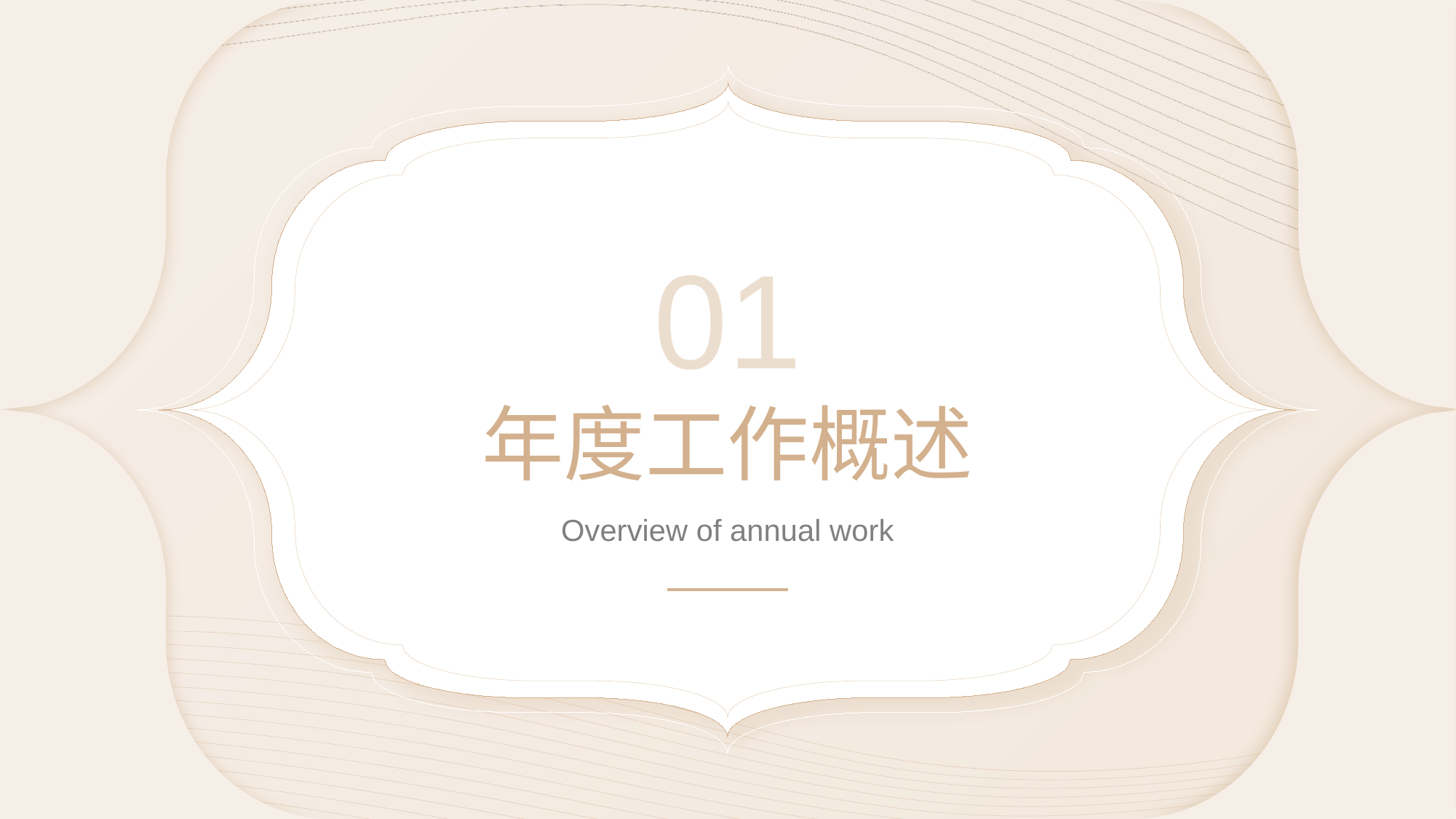

01
# 年度工作概述
Overview of annual work